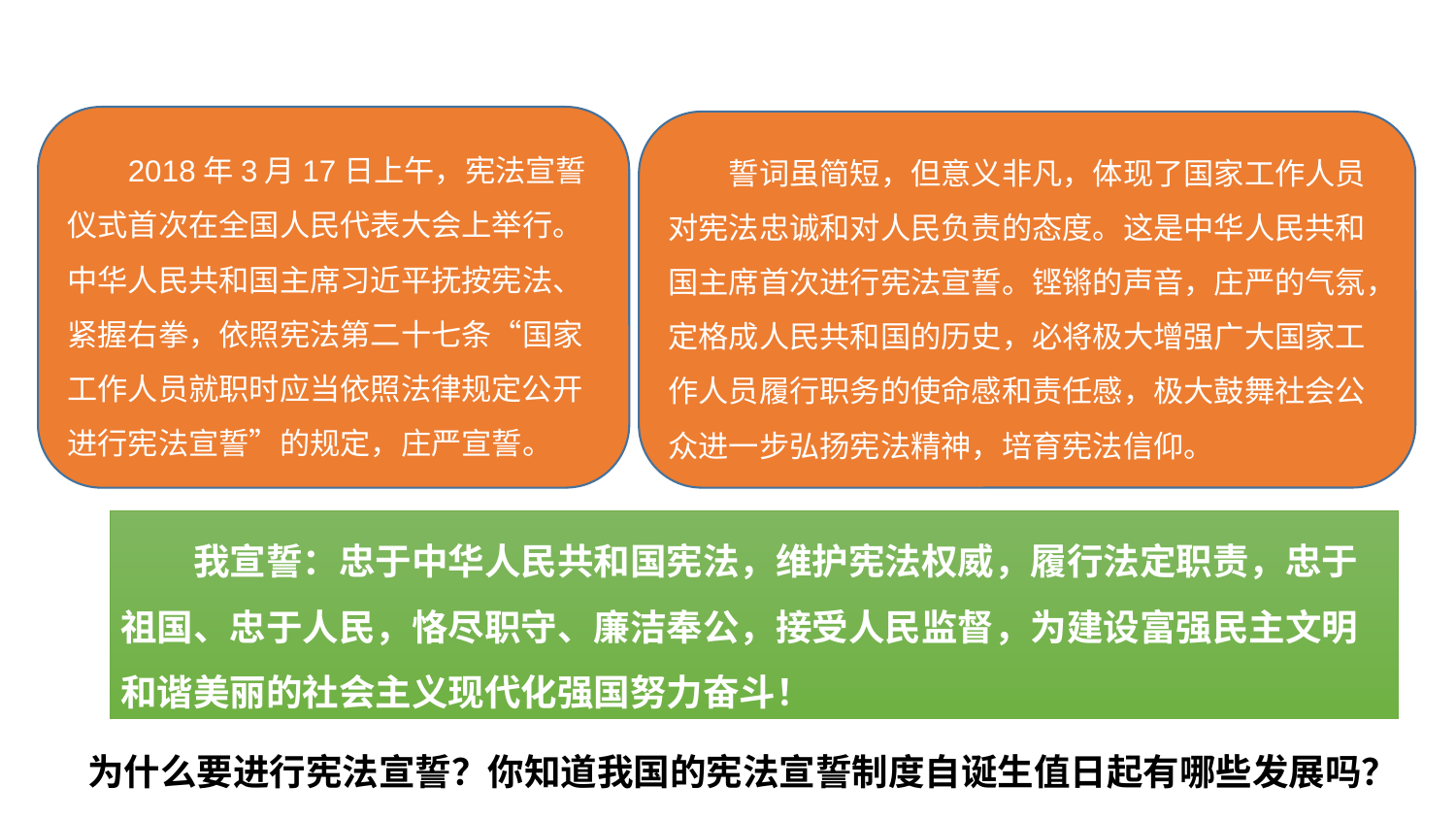

树立宪法权威的必要性
2018年3月17日上午，宪法宣誓仪式首次在全国人民代表大会上举行。中华人民共和国主席习近平抚按宪法、紧握右拳，依照宪法第二十七条“国家工作人员就职时应当依照法律规定公开进行宪法宣誓”的规定，庄严宣誓。
誓词虽简短，但意义非凡，体现了国家工作人员对宪法忠诚和对人民负责的态度。这是中华人民共和国主席首次进行宪法宣誓。铿锵的声音，庄严的气氛，定格成人民共和国的历史，必将极大增强广大国家工作人员履行职务的使命感和责任感，极大鼓舞社会公众进一步弘扬宪法精神，培育宪法信仰。
我宣誓：忠于中华人民共和国宪法，维护宪法权威，履行法定职责，忠于祖国、忠于人民，恪尽职守、廉洁奉公，接受人民监督，为建设富强民主文明和谐美丽的社会主义现代化强国努力奋斗！
为什么要进行宪法宣誓？你知道我国的宪法宣誓制度自诞生值日起有哪些发展吗？